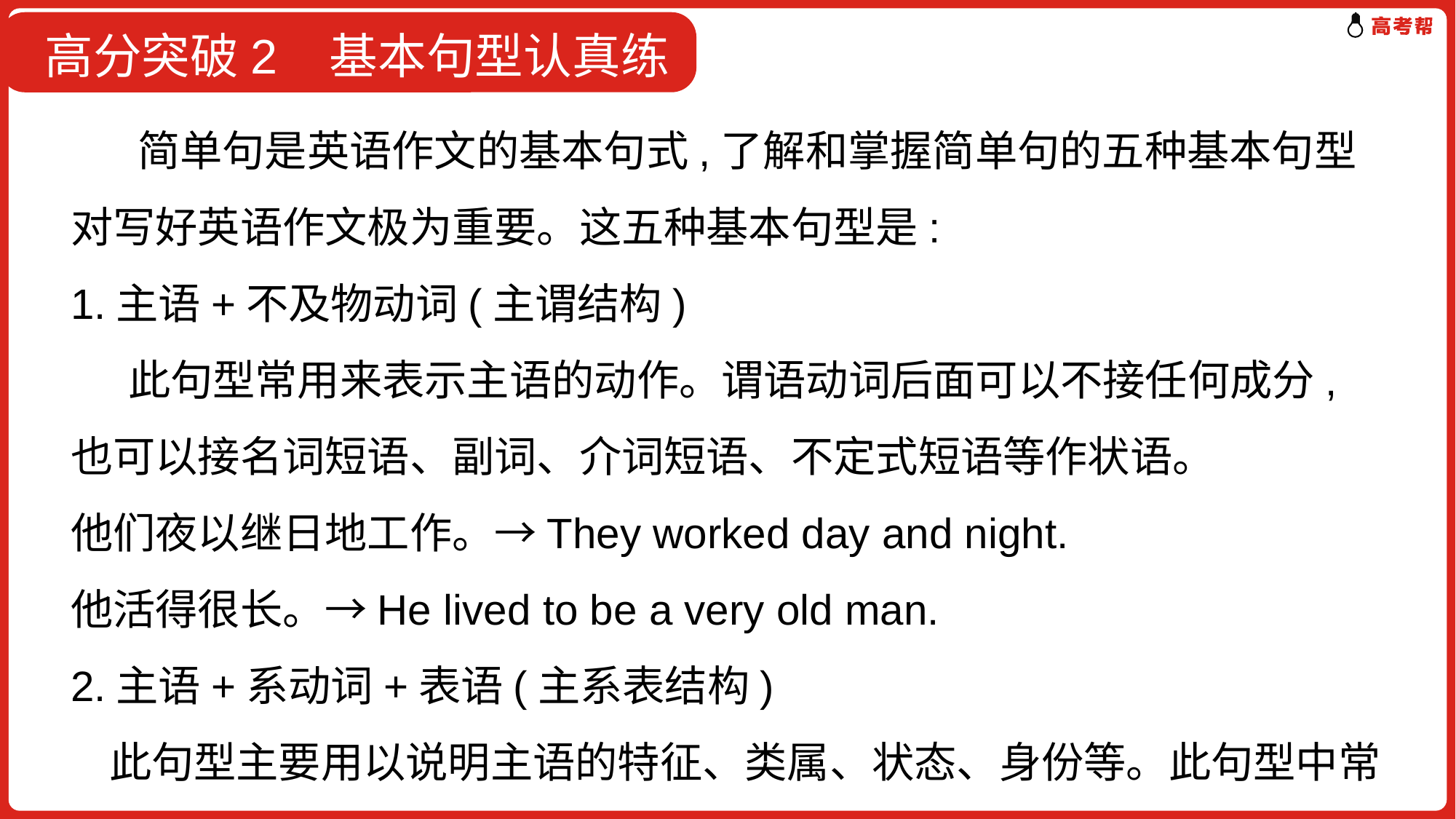

高分突破2   基本句型认真练
      简单句是英语作文的基本句式,了解和掌握简单句的五种基本句型对写好英语作文极为重要。这五种基本句型是:
1.主语+不及物动词(主谓结构)
     此句型常用来表示主语的动作。谓语动词后面可以不接任何成分,也可以接名词短语、副词、介词短语、不定式短语等作状语。
他们夜以继日地工作。→They worked day and night.
他活得很长。→He lived to be a very old man.
2.主语+系动词+表语(主系表结构)
   此句型主要用以说明主语的特征、类属、状态、身份等。此句型中常